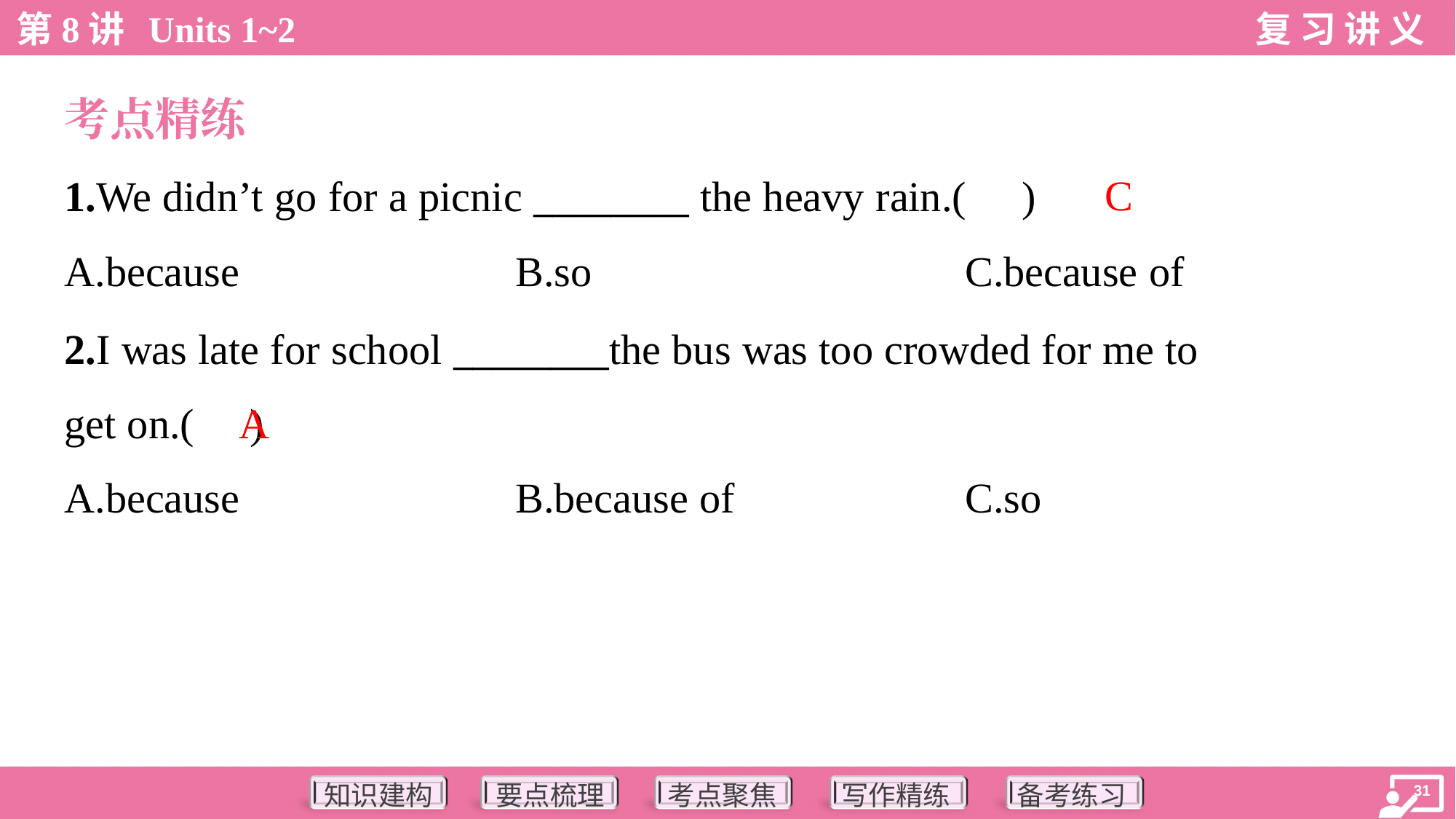

考点精练
C
1.We didn’t go for a picnic ________ the heavy rain.(     )
A.because	B.so	C.because of
2.I was late for school ________the bus was too crowded for me to
get on.(     )
A
A.because	B.because of	C.so